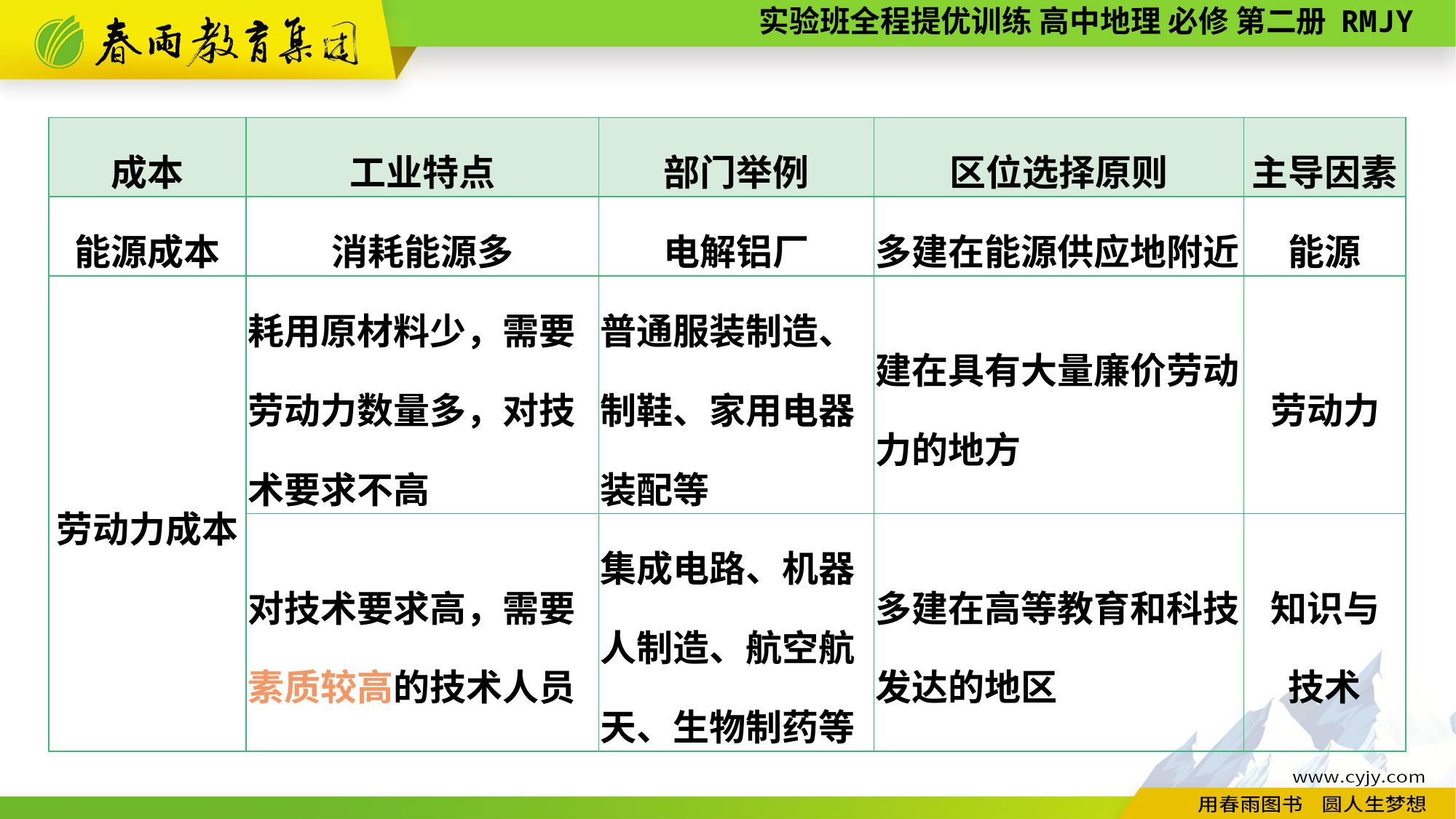

| 成本 | 工业特点 | 部门举例 | 区位选择原则 | 主导因素 |
| --- | --- | --- | --- | --- |
| 能源成本 | 消耗能源多 | 电解铝厂 | 多建在能源供应地附近 | 能源 |
| 劳动力成本 | 耗用原材料少，需要劳动力数量多，对技术要求不高 | 普通服装制造、制鞋、家用电器装配等 | 建在具有大量廉价劳动力的地方 | 劳动力 |
|  | 对技术要求高，需要素质较高的技术人员 | 集成电路、机器人制造、航空航天、生物制药等 | 多建在高等教育和科技发达的地区 | 知识与 技术 |